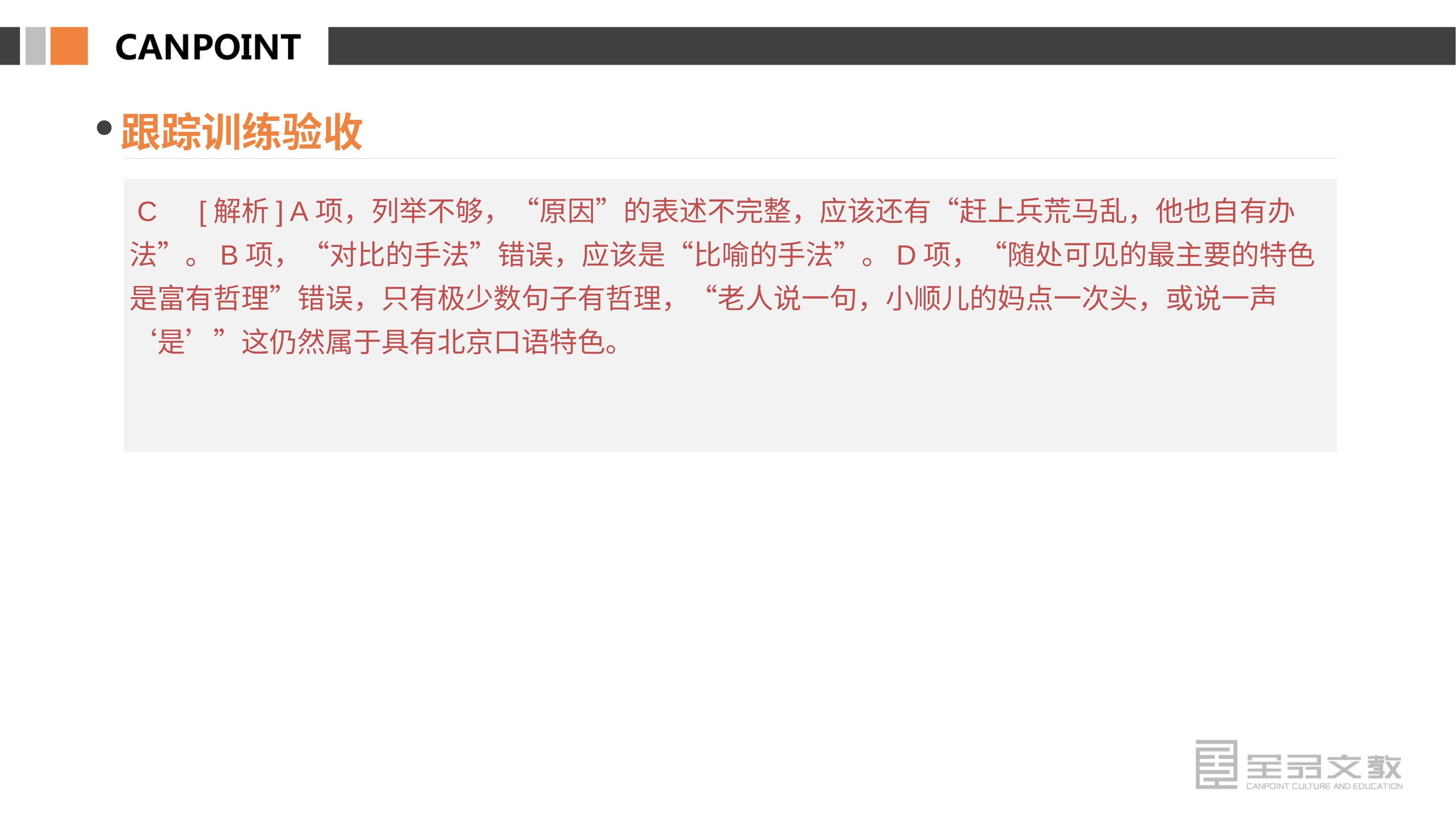

跟踪训练验收

 C　[解析] A项，列举不够，“原因”的表述不完整，应该还有“赶上兵荒马乱，他也自有办法”。B项，“对比的手法”错误，应该是“比喻的手法”。D项，“随处可见的最主要的特色是富有哲理”错误，只有极少数句子有哲理，“老人说一句，小顺儿的妈点一次头，或说一声‘是’”这仍然属于具有北京口语特色。